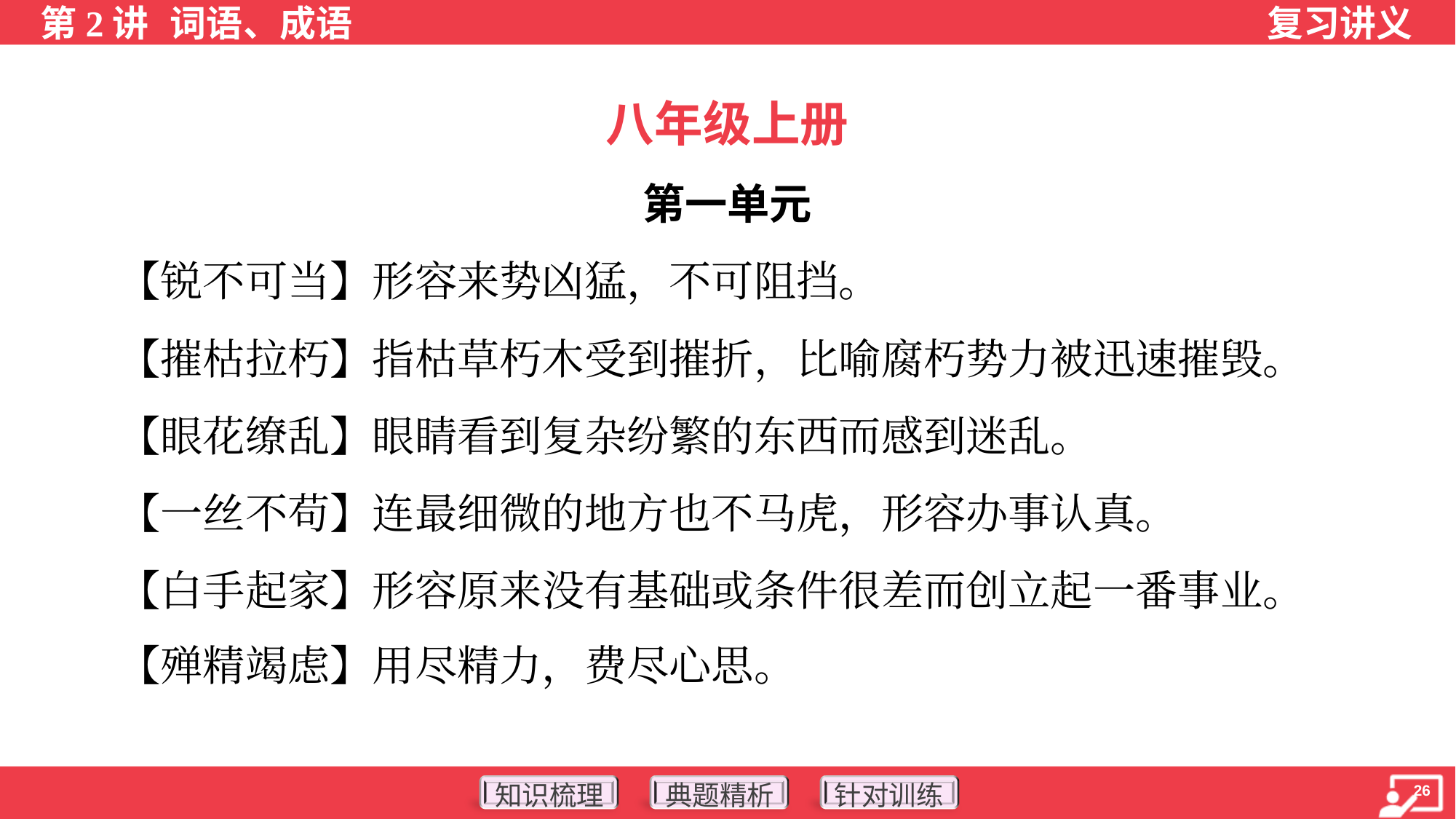

八年级上册
第一单元
    【锐不可当】形容来势凶猛，不可阻挡。
    【摧枯拉朽】指枯草朽木受到摧折，比喻腐朽势力被迅速摧毁。
    【眼花缭乱】眼睛看到复杂纷繁的东西而感到迷乱。
    【一丝不苟】连最细微的地方也不马虎，形容办事认真。
    【白手起家】形容原来没有基础或条件很差而创立起一番事业。
    【殚精竭虑】用尽精力，费尽心思。